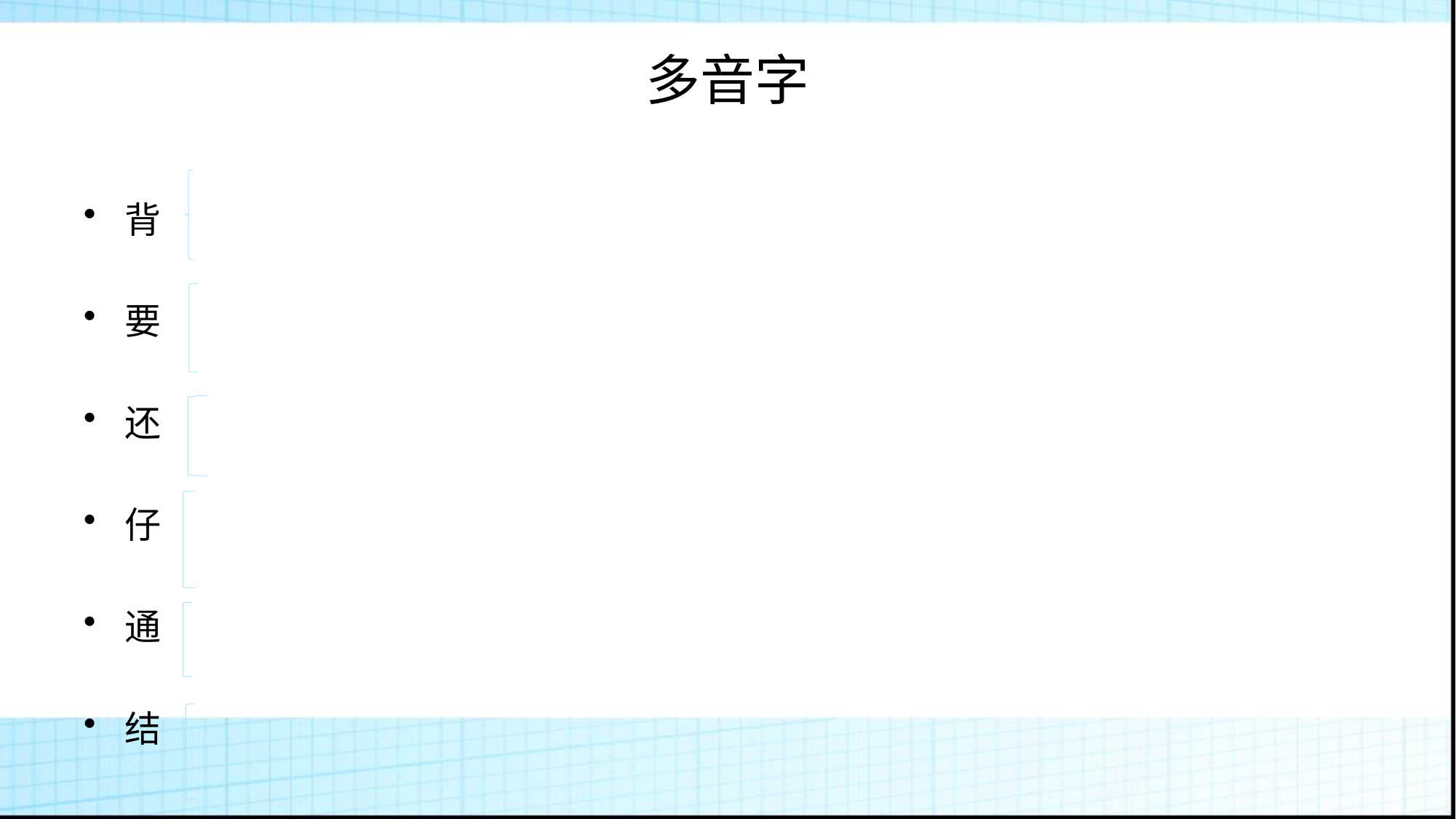

# 多音字

背

要

还

仔

通

结